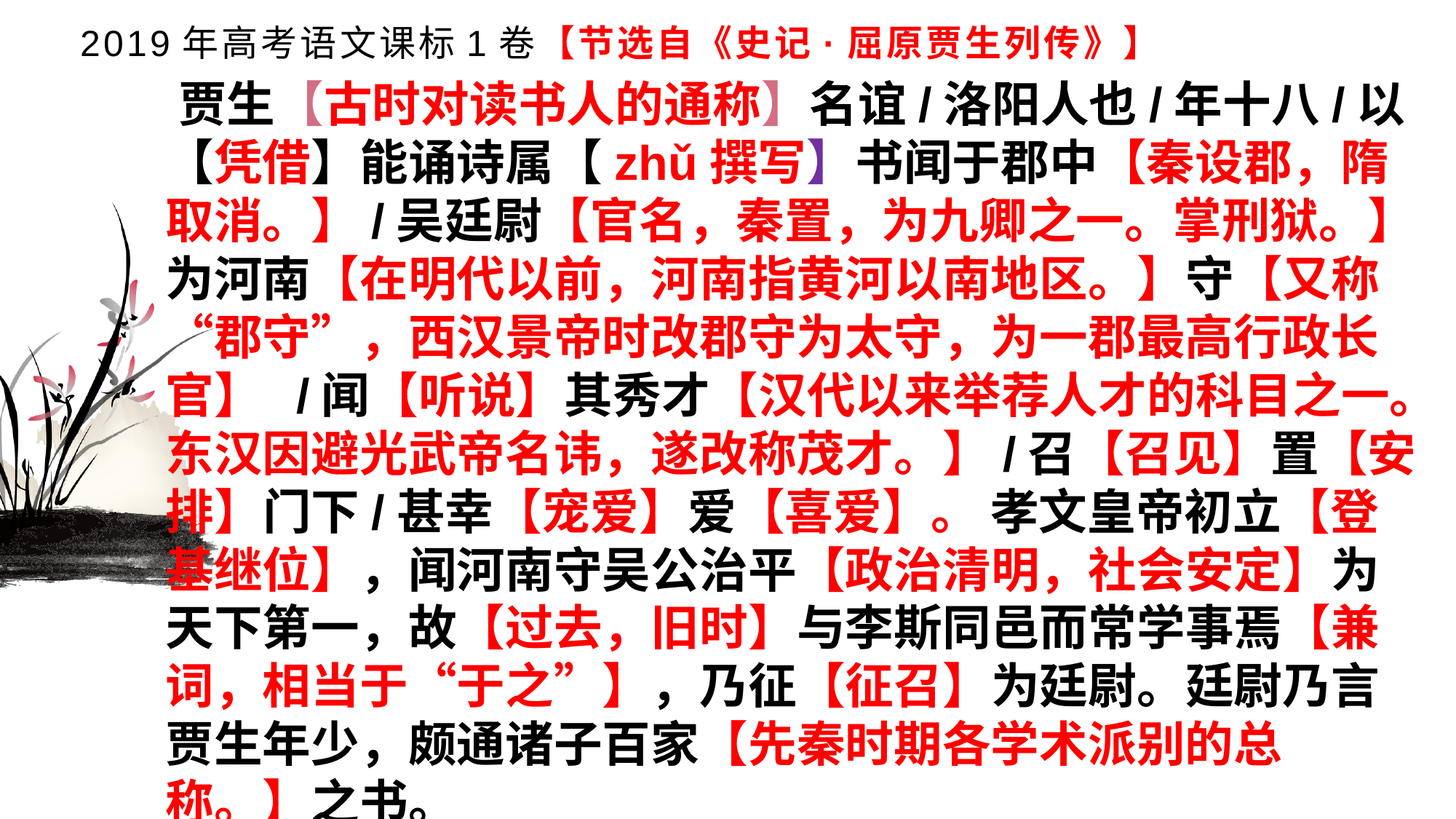

# 2019年高考语文课标1卷【节选自《史记·屈原贾生列传》】
 贾生【古时对读书人的通称】名谊/洛阳人也/年十八/以【凭借】能诵诗属【zhǔ撰写】书闻于郡中【秦设郡，隋取消。】/吴廷尉【官名，秦置，为九卿之一。掌刑狱。】为河南【在明代以前，河南指黄河以南地区。】守【又称“郡守”，西汉景帝时改郡守为太守，为一郡最高行政长官】  /闻【听说】其秀才【汉代以来举荐人才的科目之一。东汉因避光武帝名讳，遂改称茂才。】/召【召见】置【安排】门下/甚幸【宠爱】爱【喜爱】。 孝文皇帝初立【登基继位】，闻河南守吴公治平【政治清明，社会安定】为天下第一，故【过去，旧时】与李斯同邑而常学事焉【兼词，相当于“于之”】，乃征【征召】为廷尉。廷尉乃言贾生年少，颇通诸子百家【先秦时期各学术派别的总称。】之书。